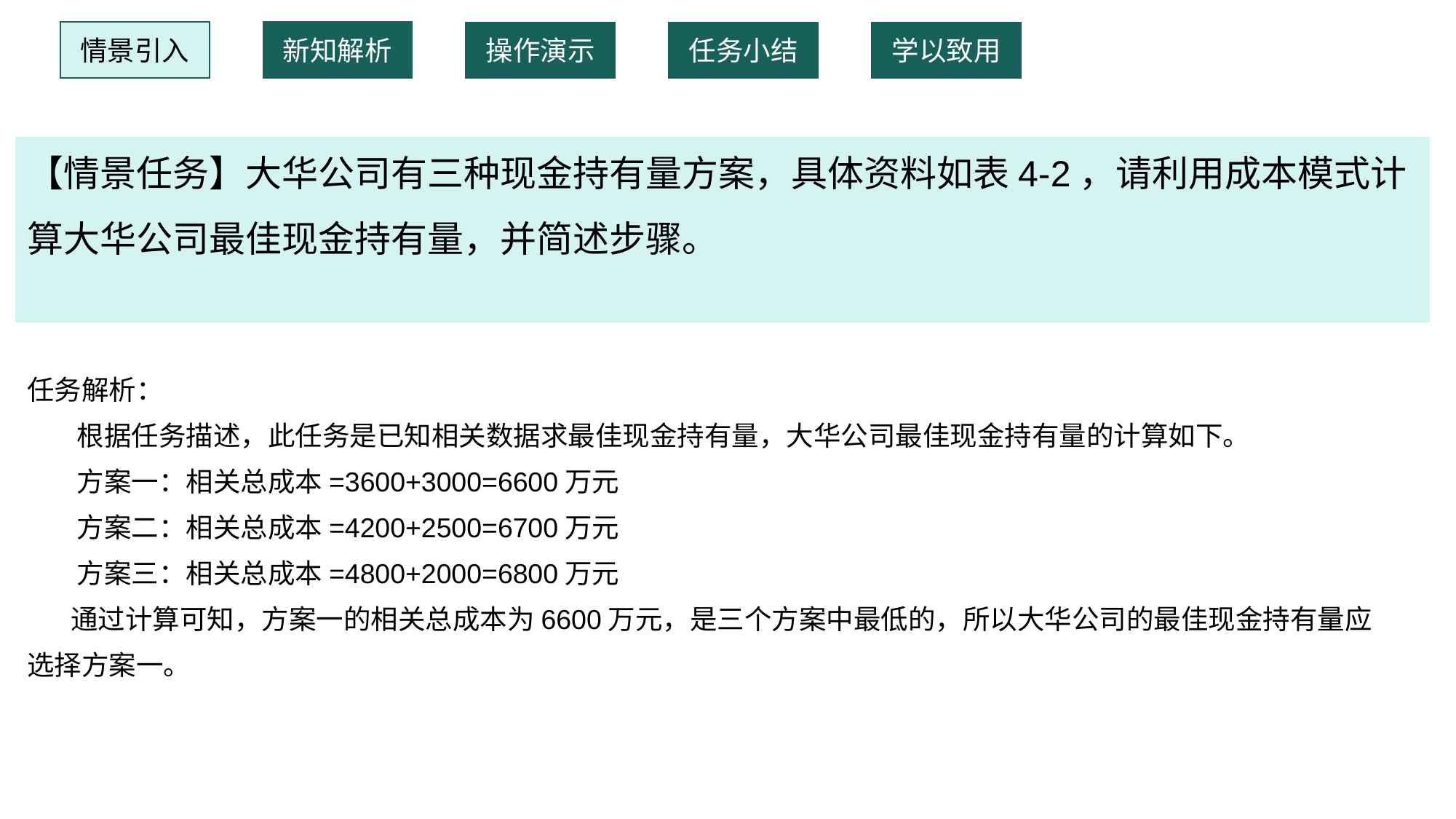

情景引入
新知解析
操作演示
任务小结
学以致用

【情景任务】大华公司有三种现金持有量方案，具体资料如表4-2，请利用成本模式计算大华公司最佳现金持有量，并简述步骤。

任务解析：
       根据任务描述，此任务是已知相关数据求最佳现金持有量，大华公司最佳现金持有量的计算如下。
       方案一：相关总成本=3600+3000=6600万元
       方案二：相关总成本=4200+2500=6700万元
       方案三：相关总成本=4800+2000=6800万元
      通过计算可知，方案一的相关总成本为6600万元，是三个方案中最低的，所以大华公司的最佳现金持有量应选择方案一。